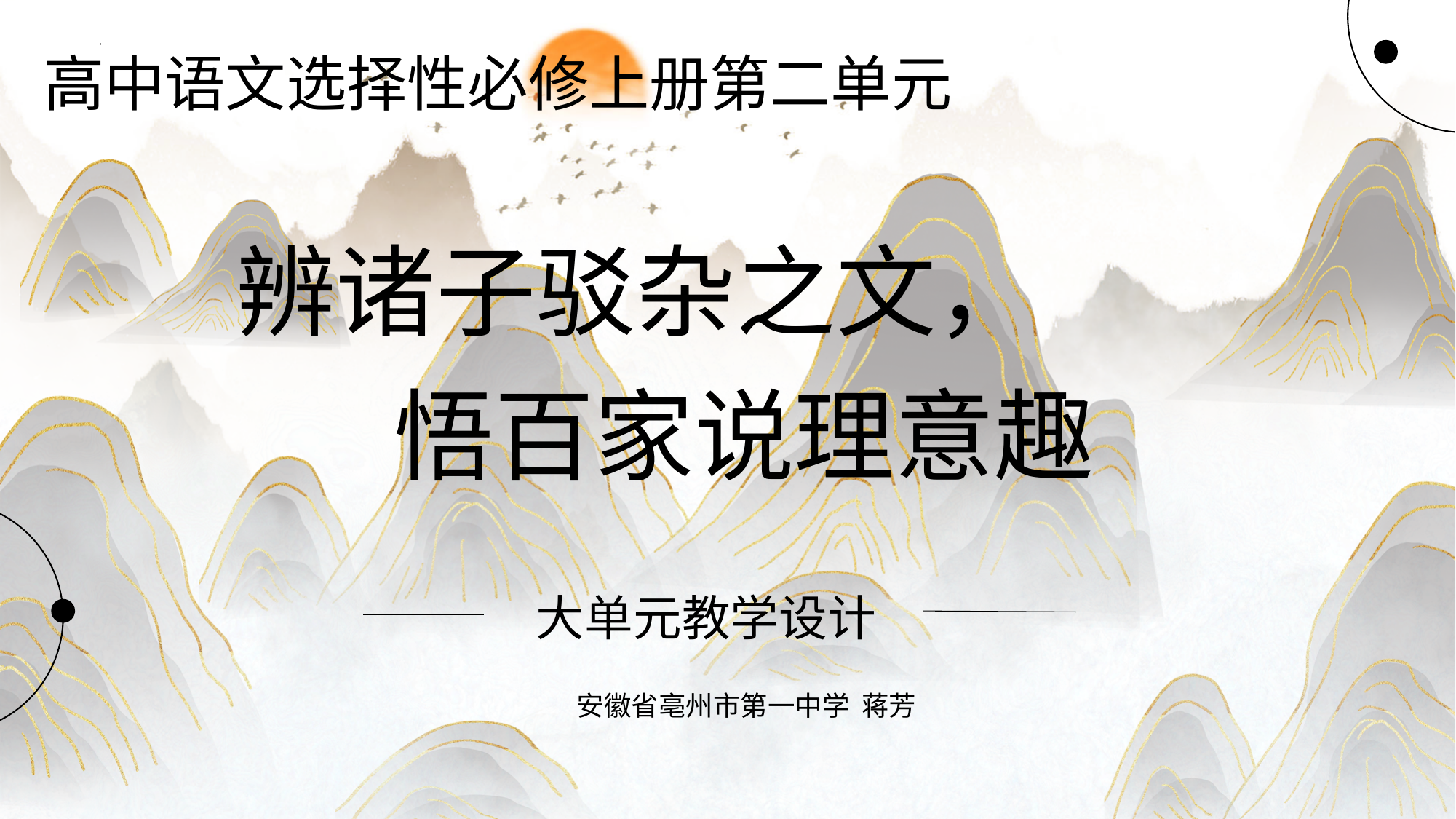

高中语文选择性必修上册第二单元
辨诸子驳杂之文，
      悟百家说理意趣

大单元教学设计

安徽省亳州市第一中学  蒋芳